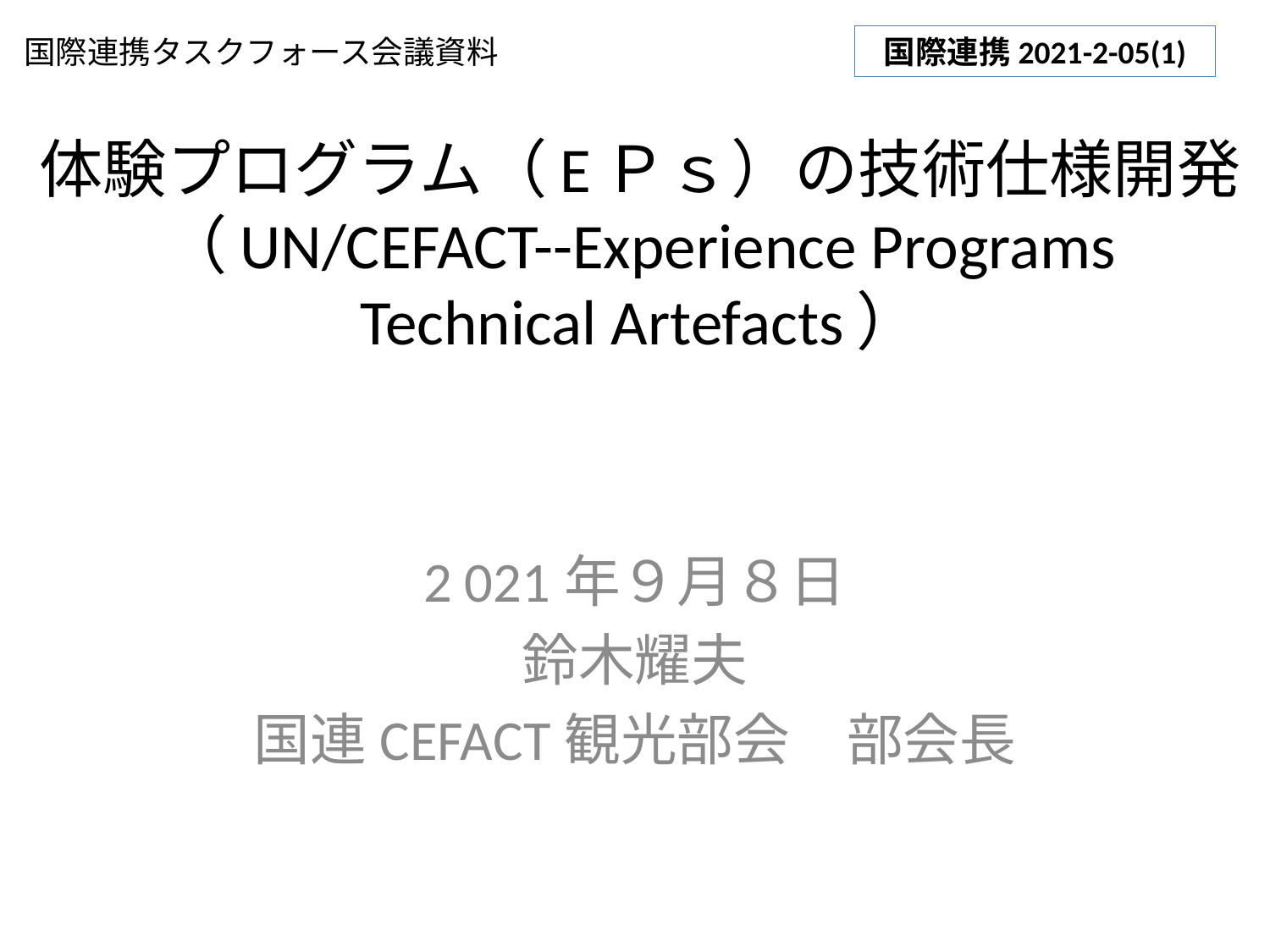

国際連携タスクフォース会議資料
国際連携2021-2-05(1)
# 体験プログラム（EＰｓ）の技術仕様開発 （UN/CEFACT--Experience Programs Technical Artefacts）
2 021年９月８日
鈴木耀夫
国連CEFACT観光部会　部会長